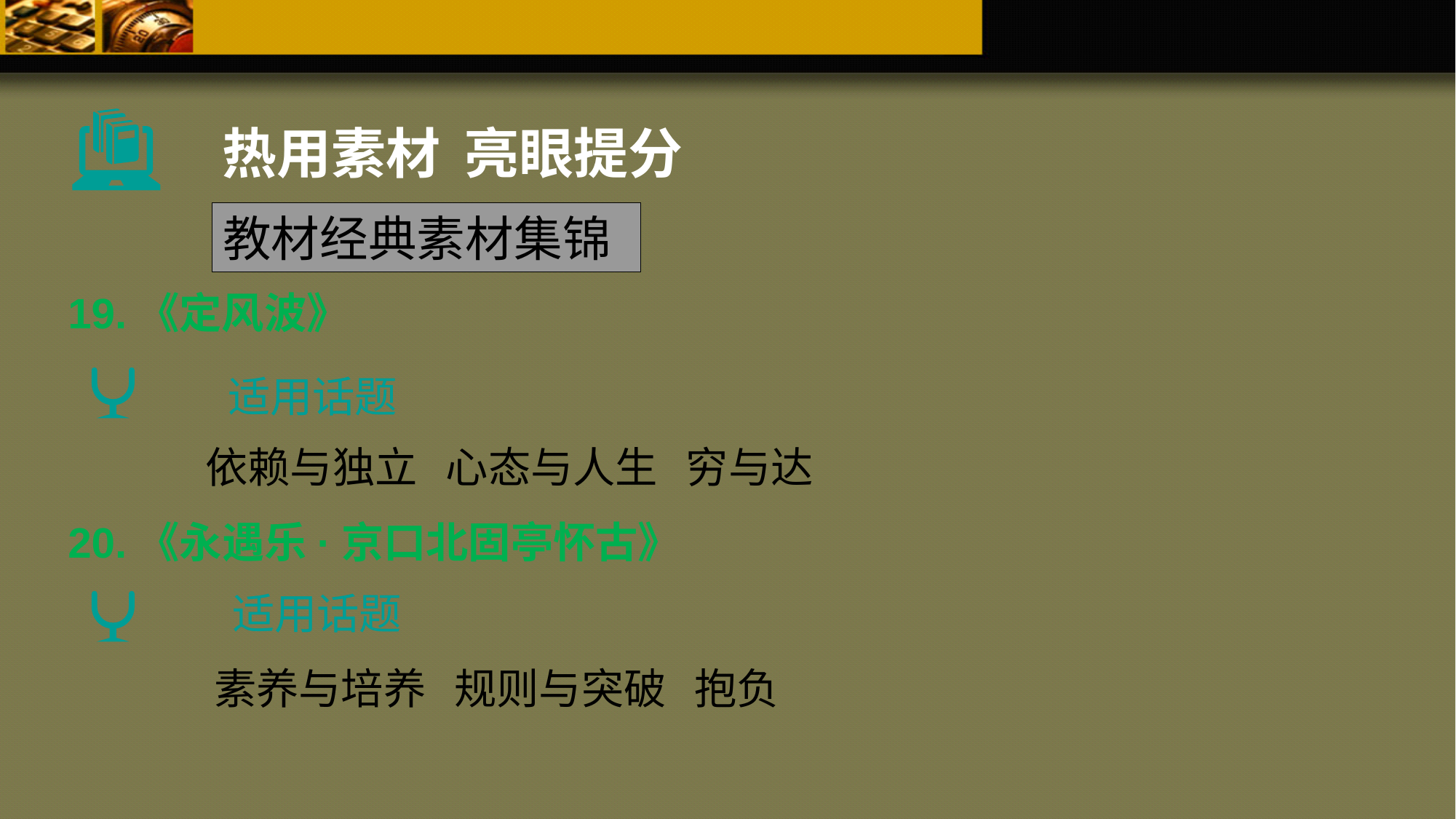

热用素材  亮眼提分
教材经典素材集锦
19.《定风波》
适用话题

依赖与独立   心态与人生   穷与达
20.《永遇乐·京口北固亭怀古》
适用话题

素养与培养   规则与突破   抱负